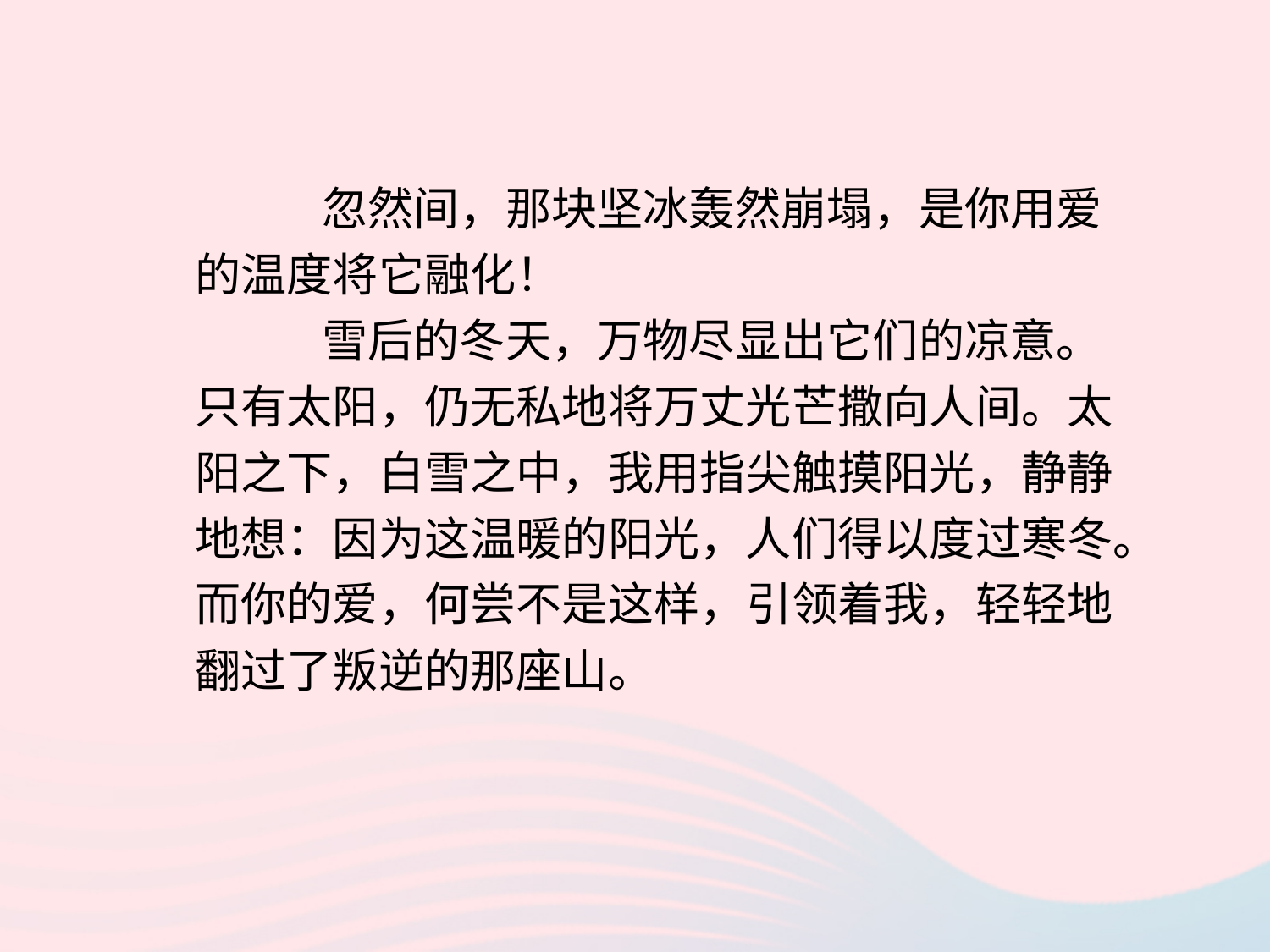

忽然间，那块坚冰轰然崩塌，是你用爱的温度将它融化！
	雪后的冬天，万物尽显出它们的凉意。只有太阳，仍无私地将万丈光芒撒向人间。太阳之下，白雪之中，我用指尖触摸阳光，静静地想：因为这温暖的阳光，人们得以度过寒冬。而你的爱，何尝不是这样，引领着我，轻轻地翻过了叛逆的那座山。